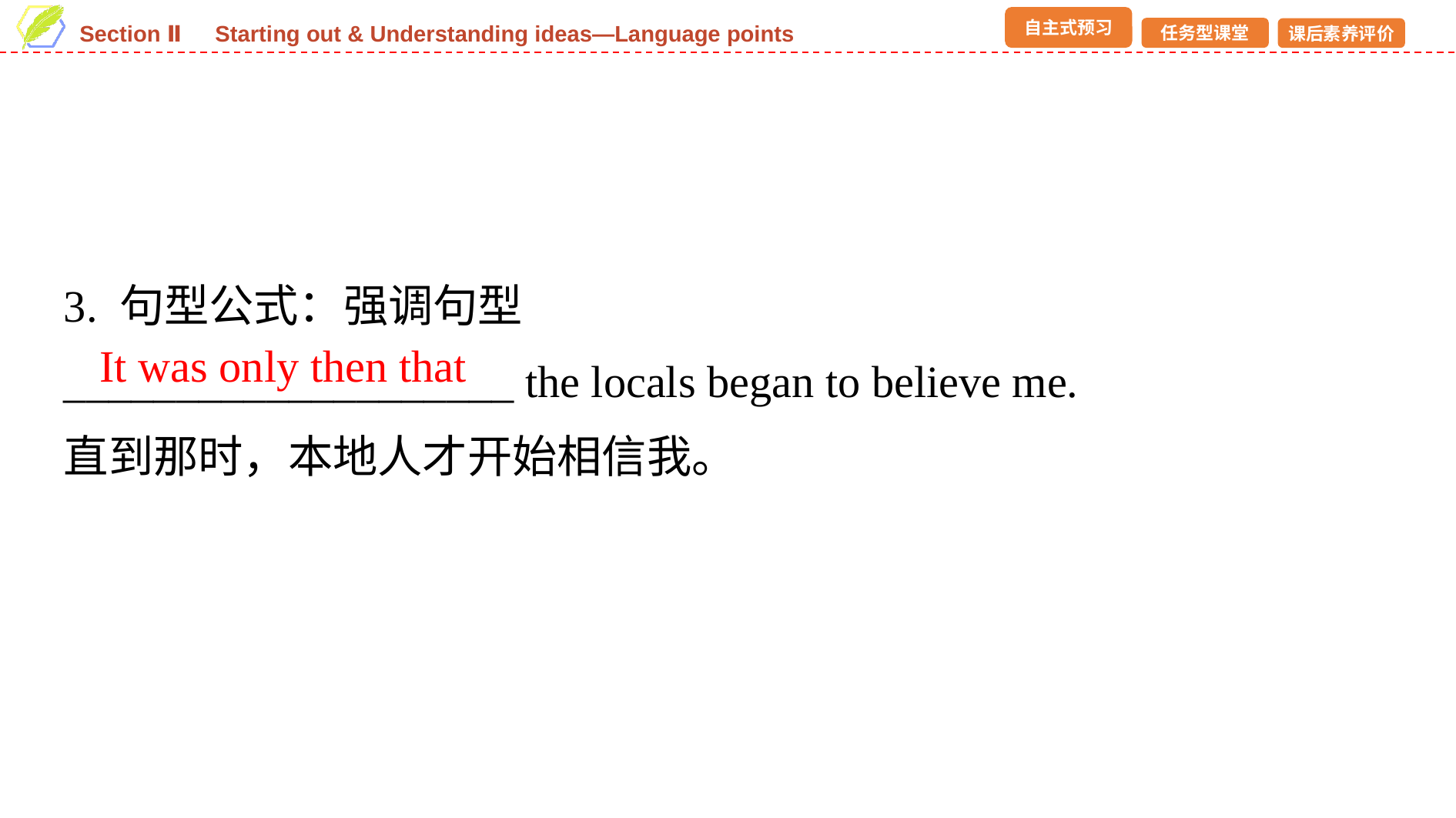

3. 句型公式：强调句型
____________________ the locals began to believe me.
直到那时，本地人才开始相信我。
It was only then that